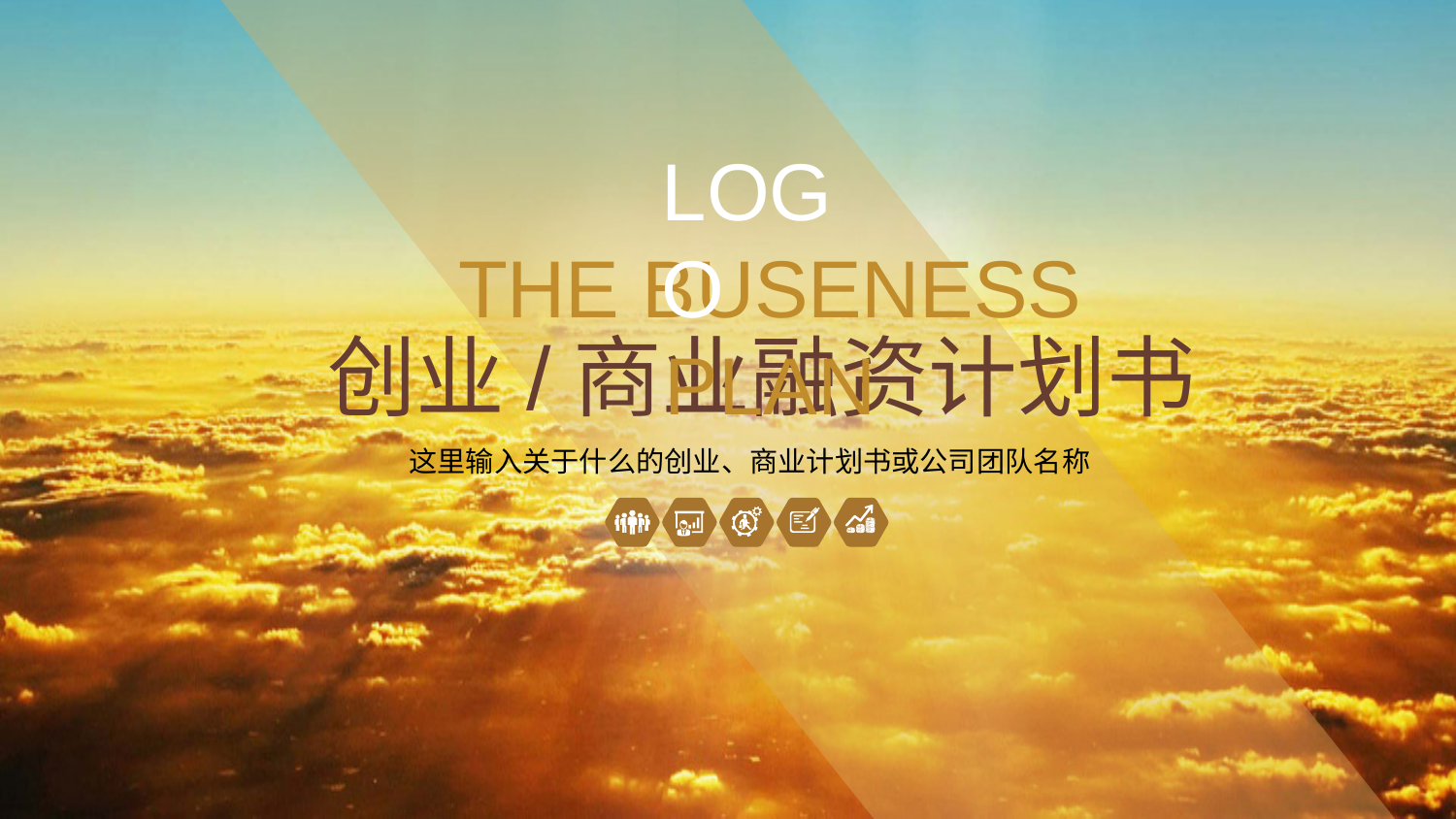

LOGO
THE BUSENESS PLAN
创业/商业融资计划书
这里输入关于什么的创业、商业计划书或公司团队名称